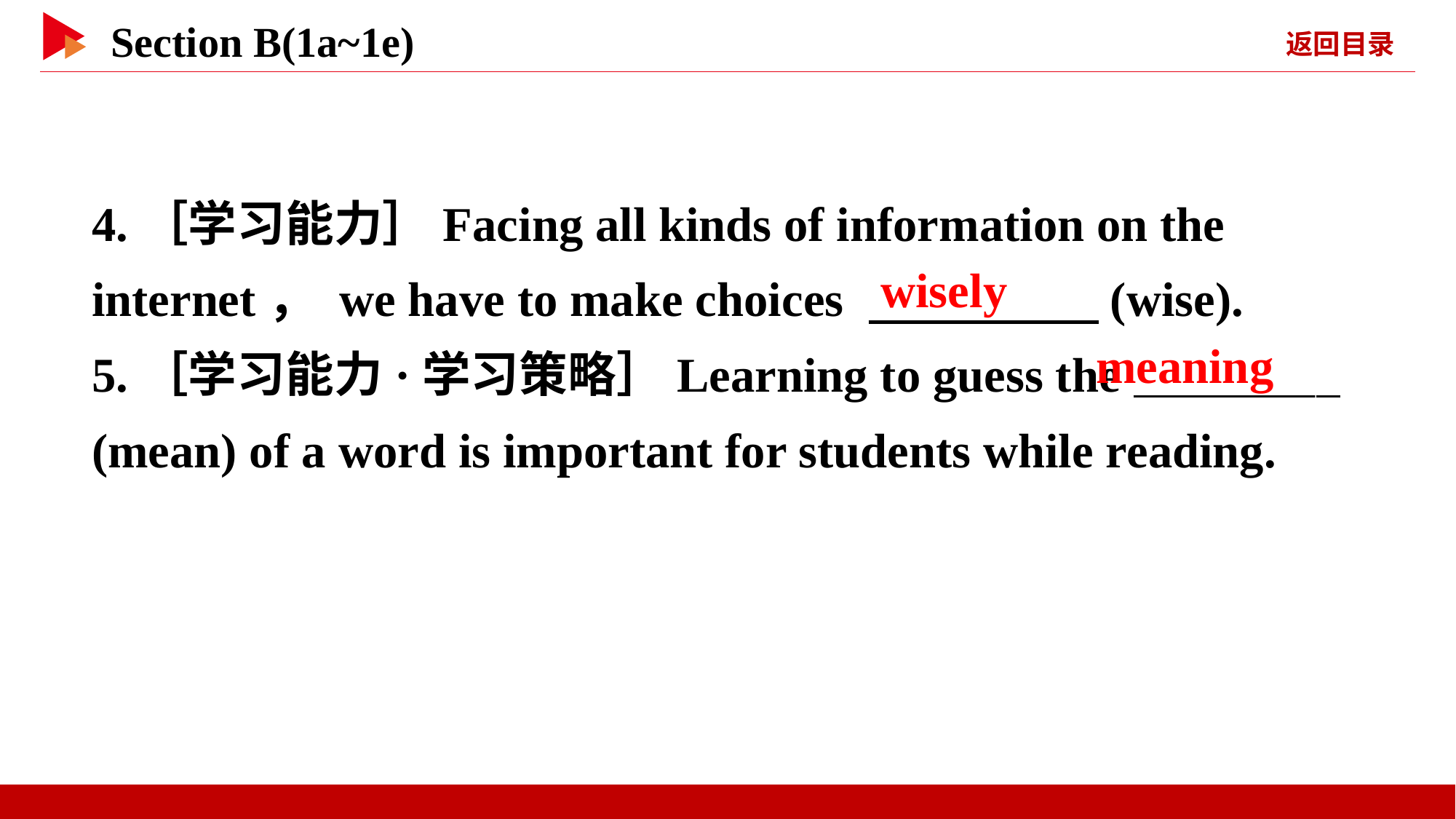

4.［学习能力］Facing all kinds of information on the internet， we have to make choices 　            　(wise).
5.［学习能力·学习策略］Learning to guess the                _
(mean) of a word is important for students while reading.
wisely
meaning